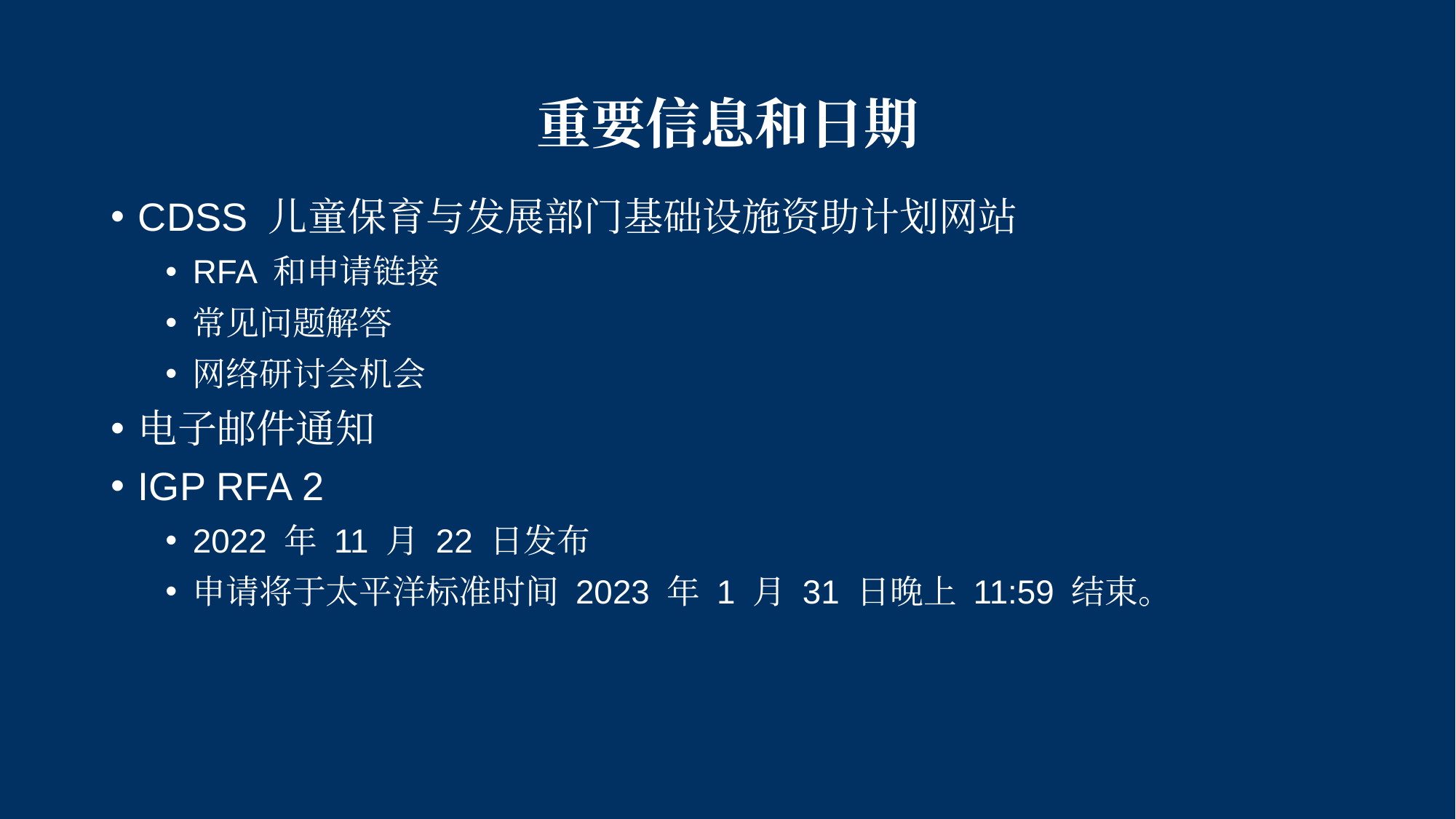

# 重要信息和日期
CDSS 儿童保育与发展部门基础设施资助计划网站
RFA 和申请链接
常见问题解答
网络研讨会机会
电子邮件通知
IGP RFA 2
2022 年 11 月 22 日发布
申请将于太平洋标准时间 2023 年 1 月 31 日晚上 11:59 结束。